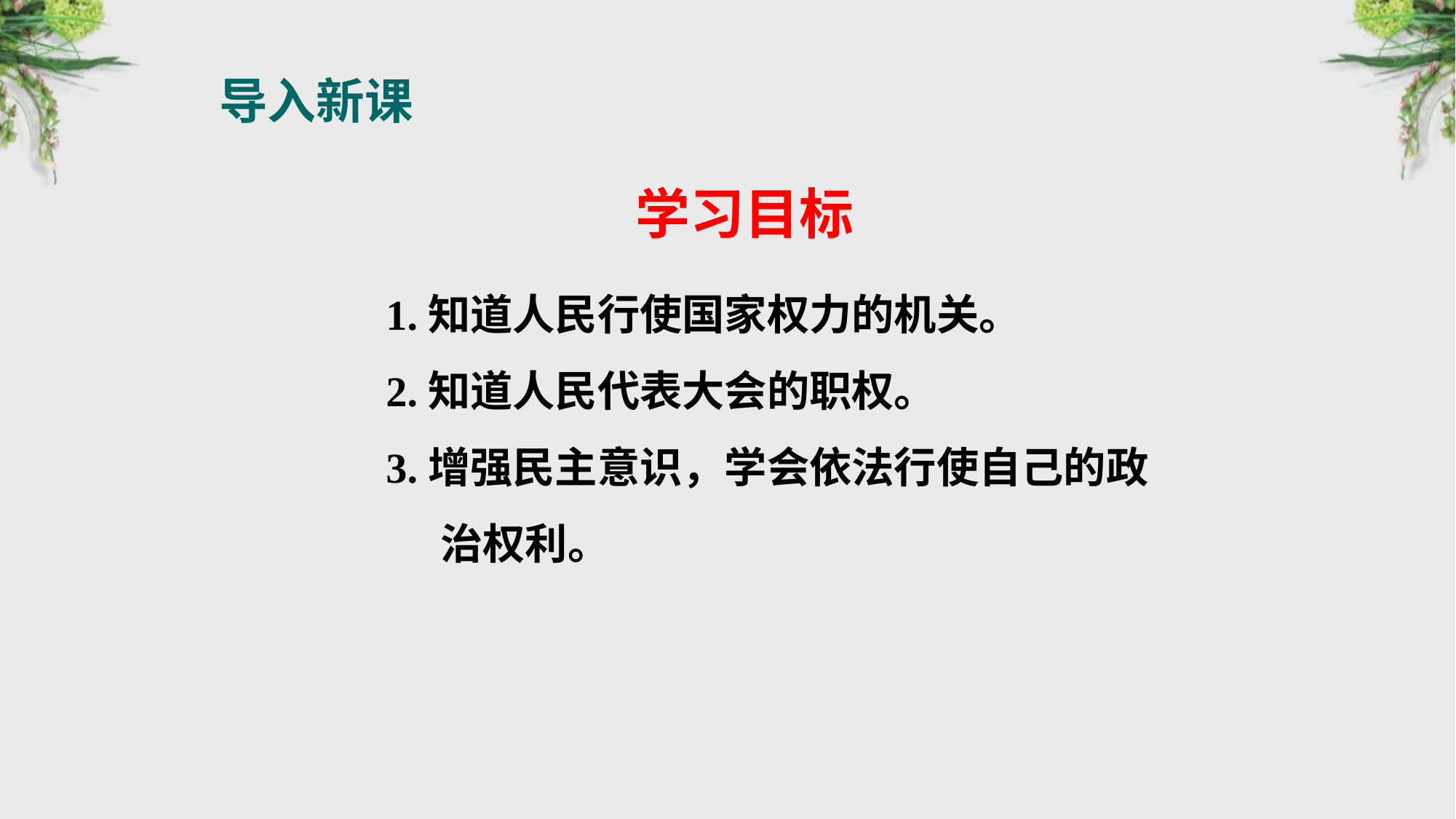

导入新课

学习目标
1.知道人民行使国家权力的机关。
2.知道人民代表大会的职权。
3.增强民主意识，学会依法行使自己的政治权利。